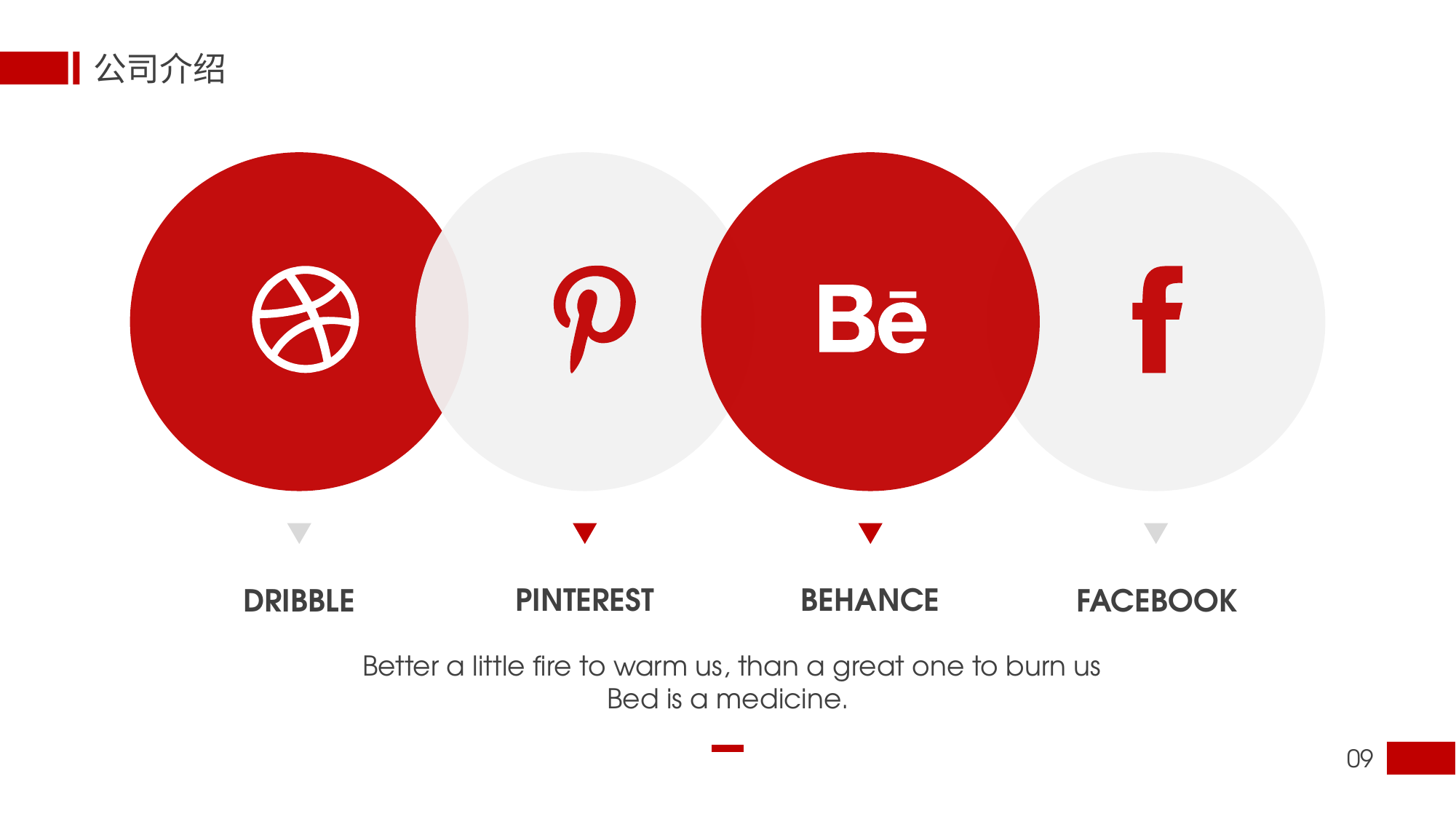

公司介绍

BEHANCE
PINTEREST
DRIBBLE
FACEBOOK
Better a little fire to warm us, than a great one to burn us
 Bed is a medicine.
09